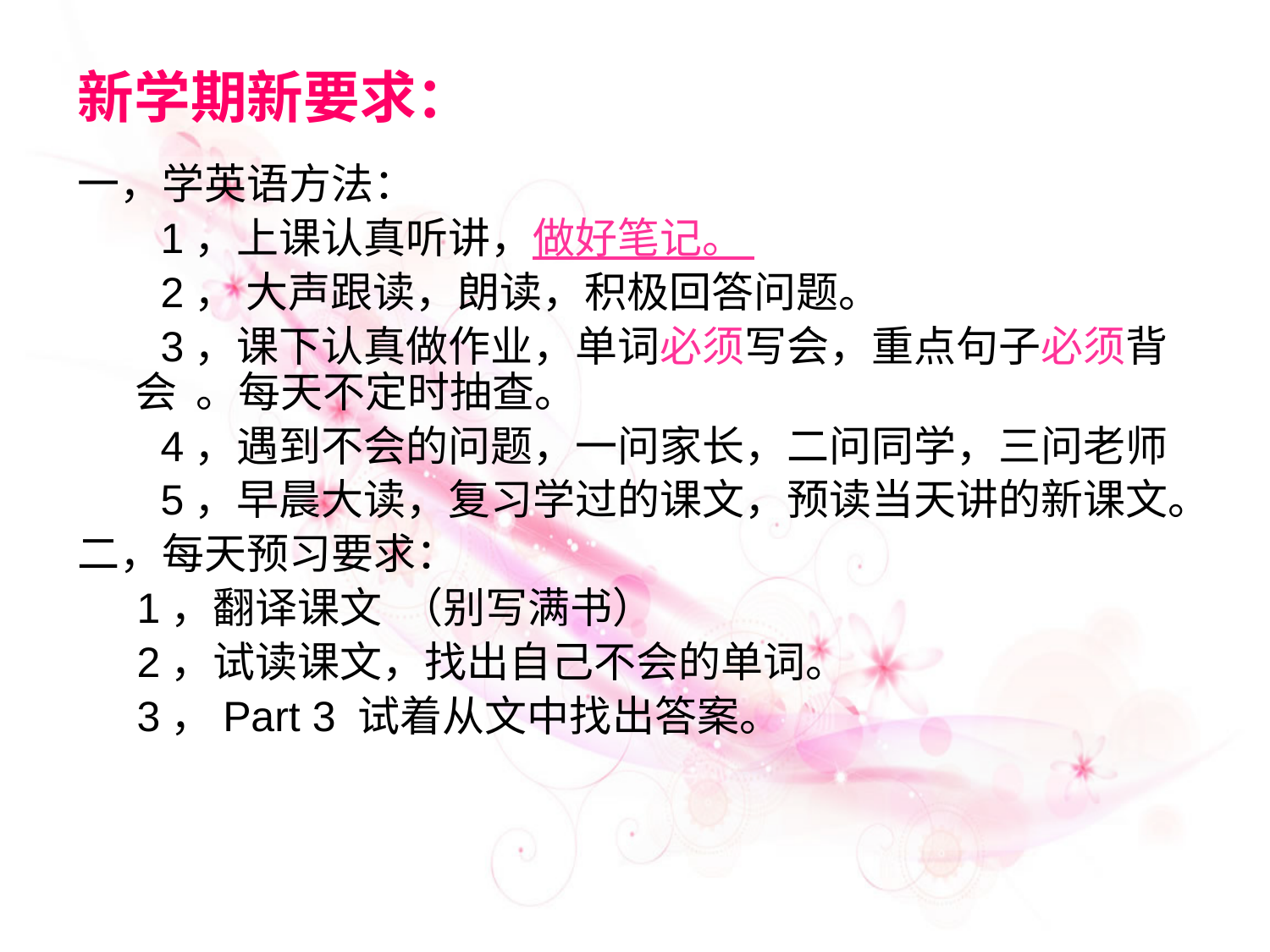

# 新学期新要求：
一，学英语方法：
       1，上课认真听讲，做好笔记。
       2， 大声跟读，朗读，积极回答问题。
       3，课下认真做作业，单词必须写会，重点句子必须背    会  。每天不定时抽查。
       4，遇到不会的问题，一问家长，二问同学，三问老师
       5，早晨大读，复习学过的课文，预读当天讲的新课文。
二，每天预习要求：
     1，翻译课文  （别写满书）
     2，试读课文，找出自己不会的单词。
     3，Part 3 试着从文中找出答案。